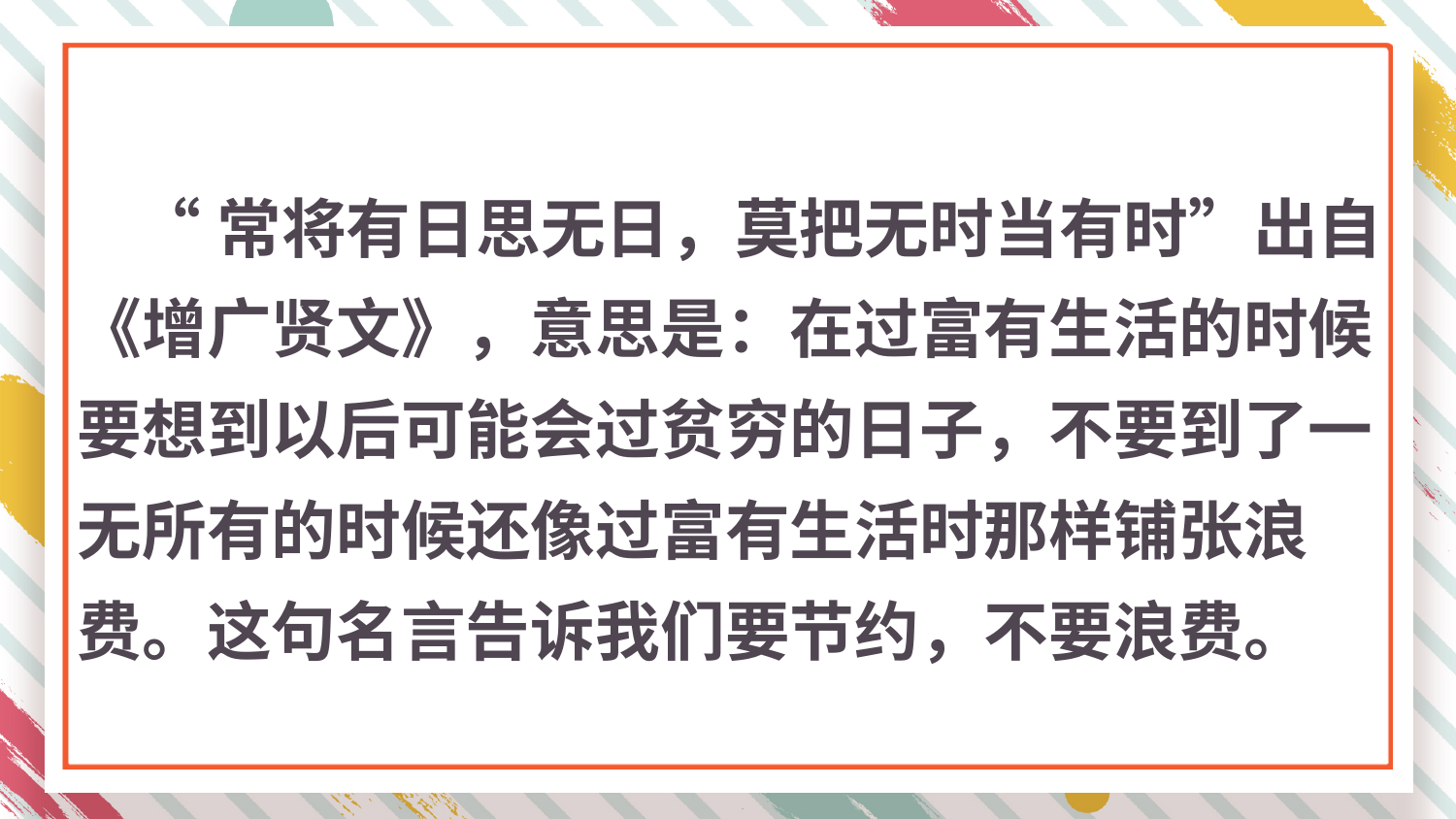

“常将有日思无日，莫把无时当有时”出自《增广贤文》，意思是：在过富有生活的时候要想到以后可能会过贫穷的日子，不要到了一无所有的时候还像过富有生活时那样铺张浪费。这句名言告诉我们要节约，不要浪费。